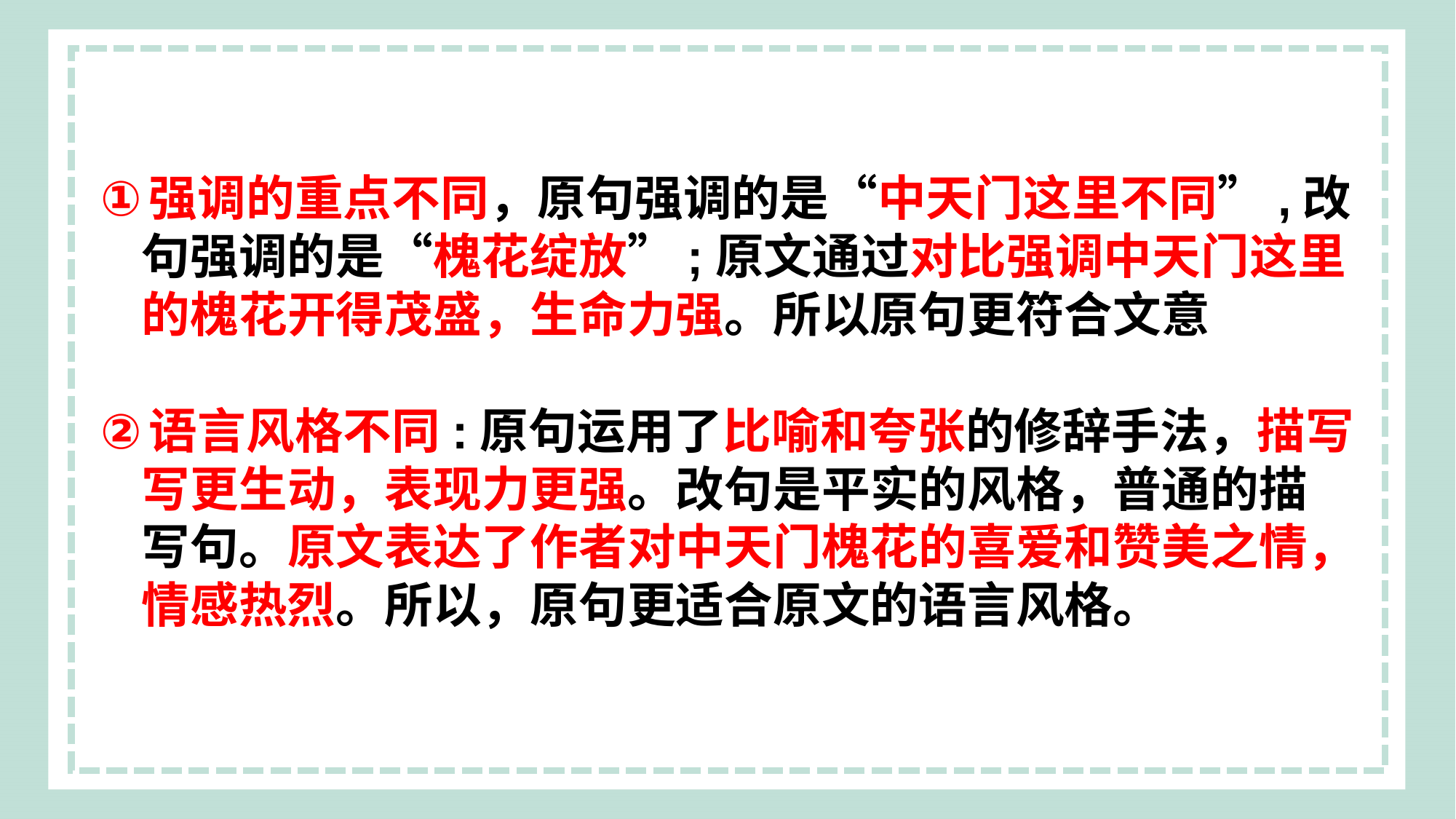

强调的重点不同，原句强调的是“中天门这里不同”,改句强调的是“槐花绽放”;原文通过对比强调中天门这里的槐花开得茂盛，生命力强。所以原句更符合文意

语言风格不同:原句运用了比喻和夸张的修辞手法，描写写更生动，表现力更强。改句是平实的风格，普通的描写句。原文表达了作者对中天门槐花的喜爱和赞美之情，情感热烈。所以，原句更适合原文的语言风格。